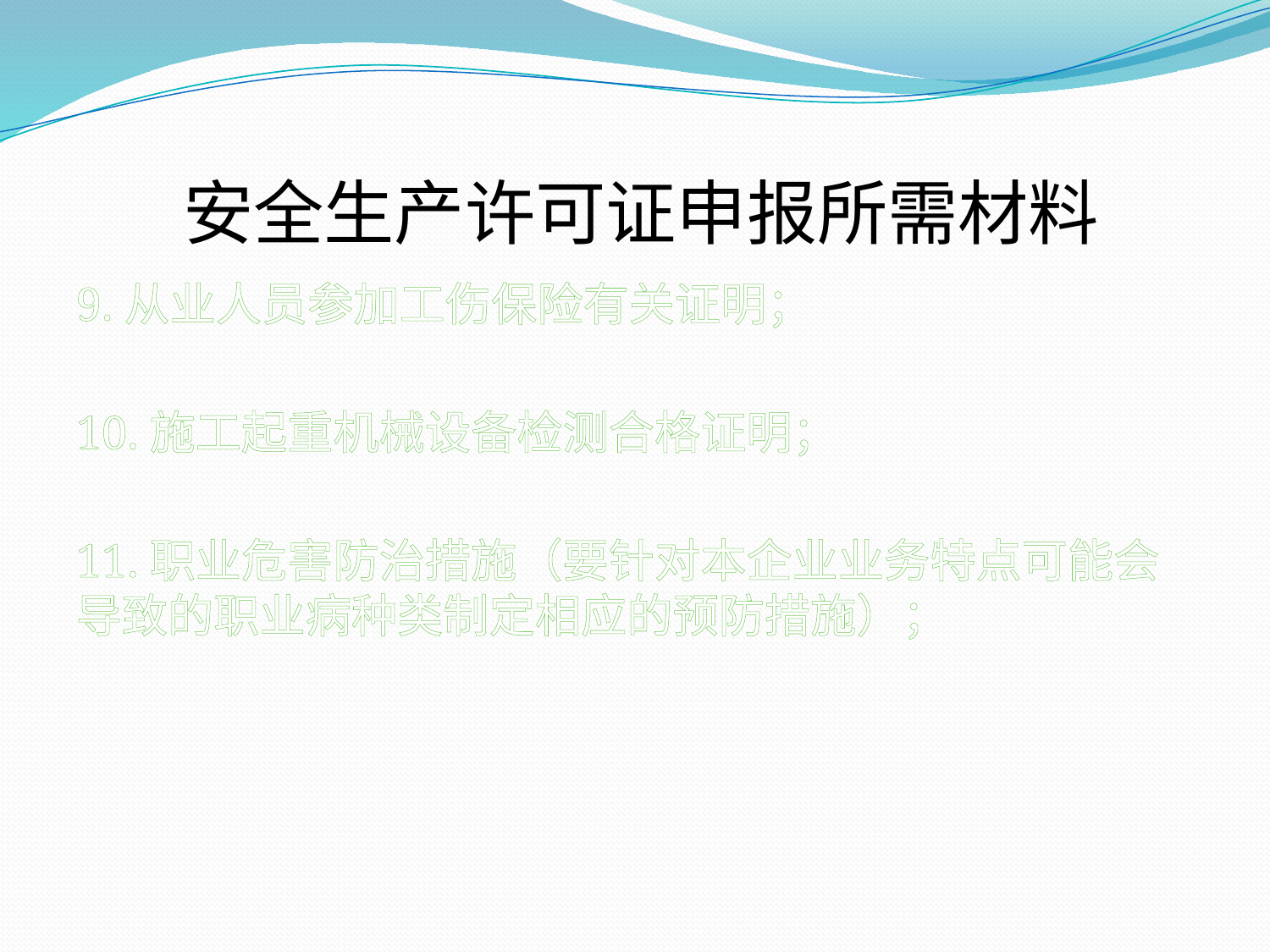

# 安全生产许可证申报所需材料
9.从业人员参加工伤保险有关证明；

10.施工起重机械设备检测合格证明；

11.职业危害防治措施（要针对本企业业务特点可能会导致的职业病种类制定相应的预防措施）；